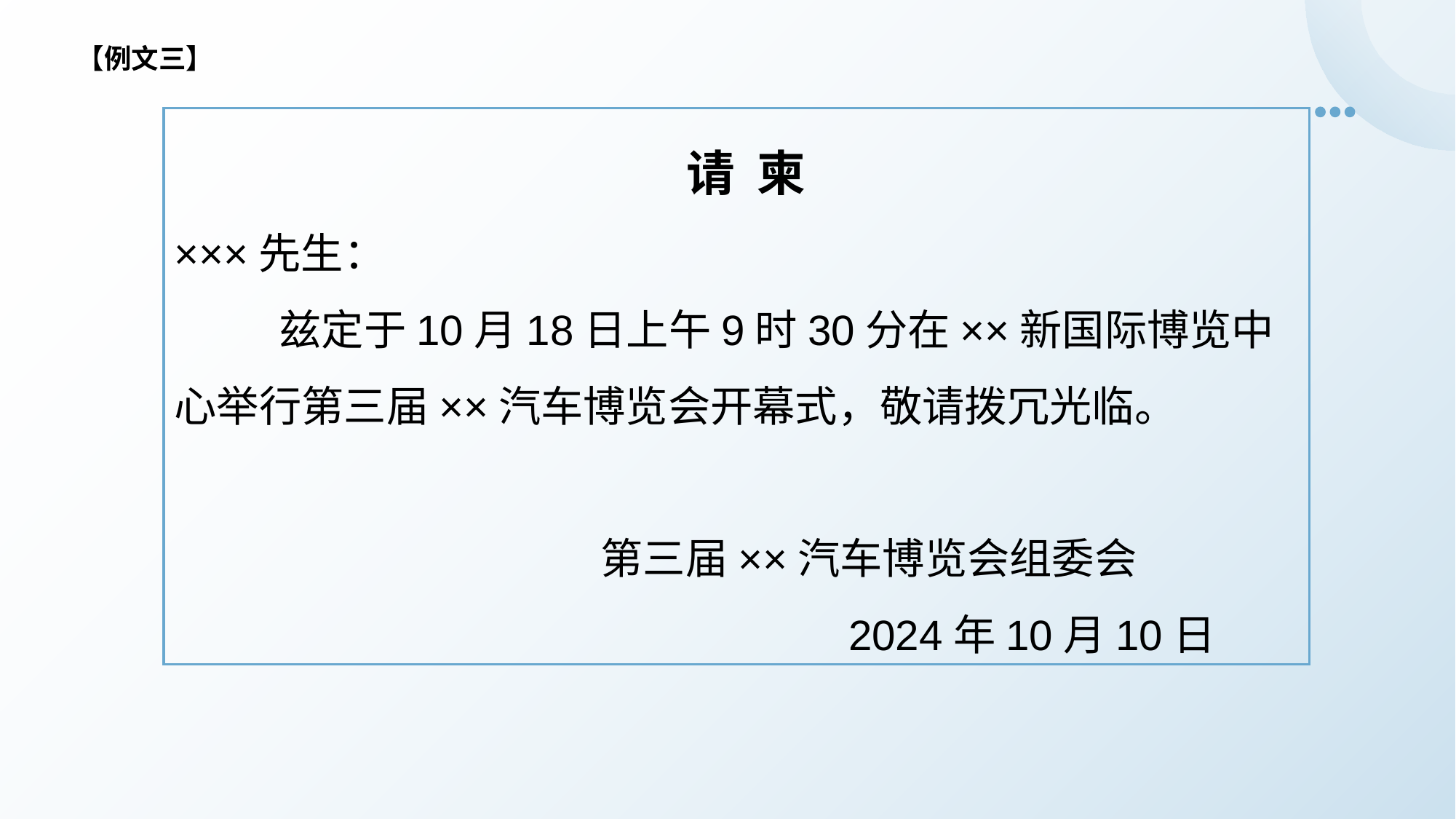

【例文三】
 请  柬
×××先生：
          兹定于10月18日上午9时30分在××新国际博览中心举行第三届××汽车博览会开幕式，敬请拨冗光临。
                                            第三届××汽车博览会组委会
                                                         2024年10月10日